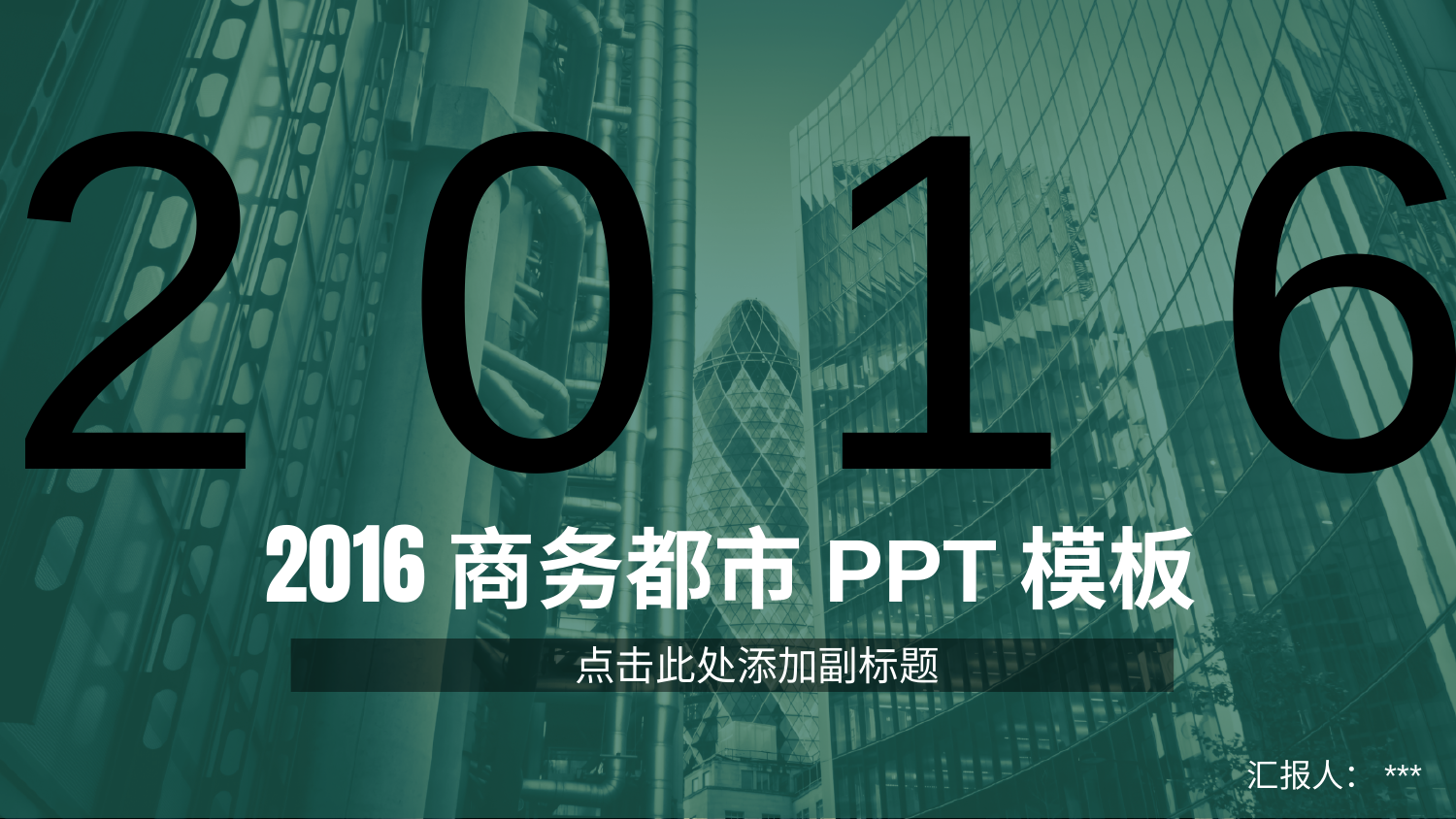

2 0 1 6
2016商务都市PPT模板
点击此处添加副标题

汇报人：***